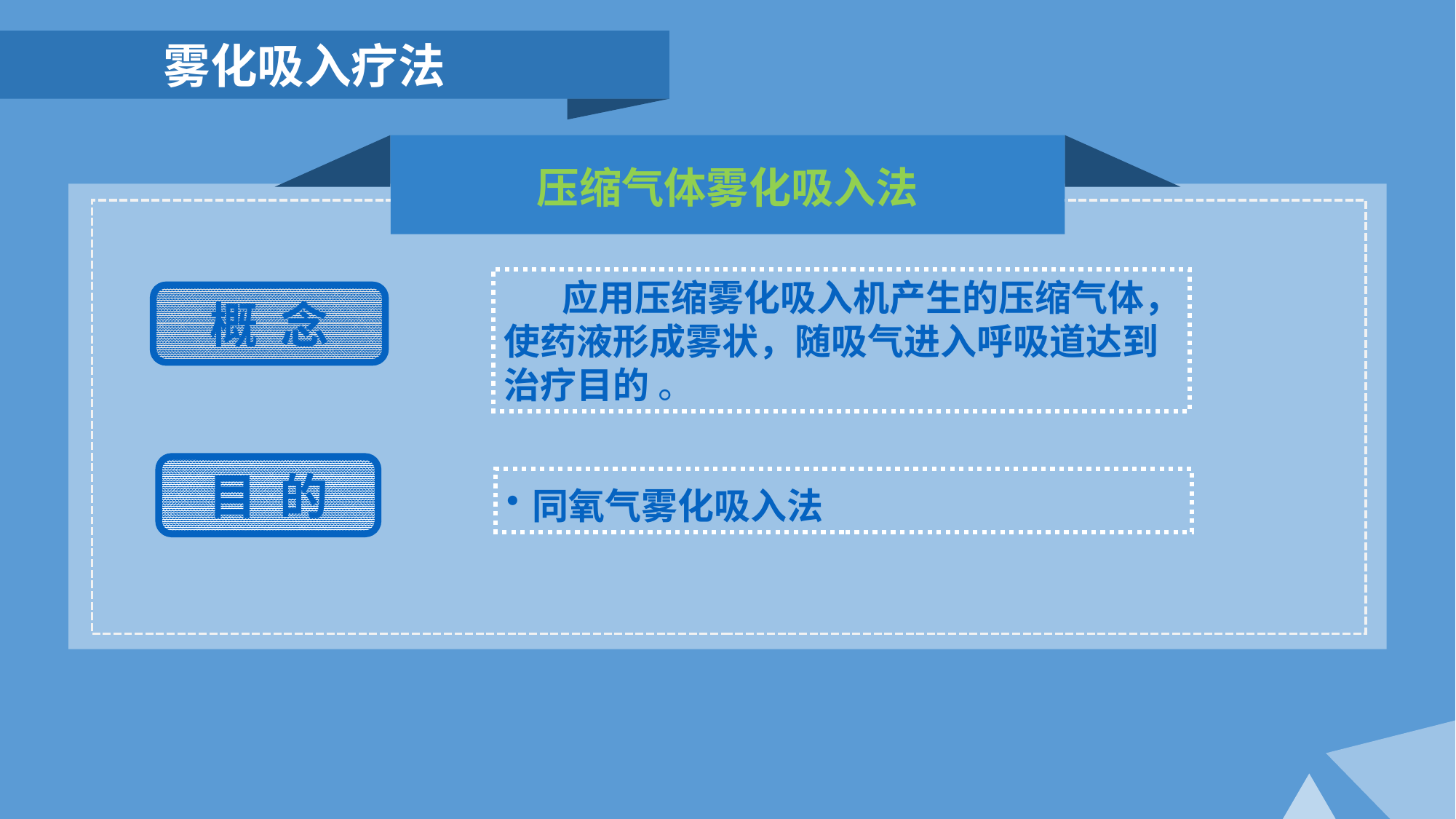

雾化吸入疗法

压缩气体雾化吸入法

      应用压缩雾化吸入机产生的压缩气体，使药液形成雾状，随吸气进入呼吸道达到治疗目的 。
概  念
目  的
同氧气雾化吸入法